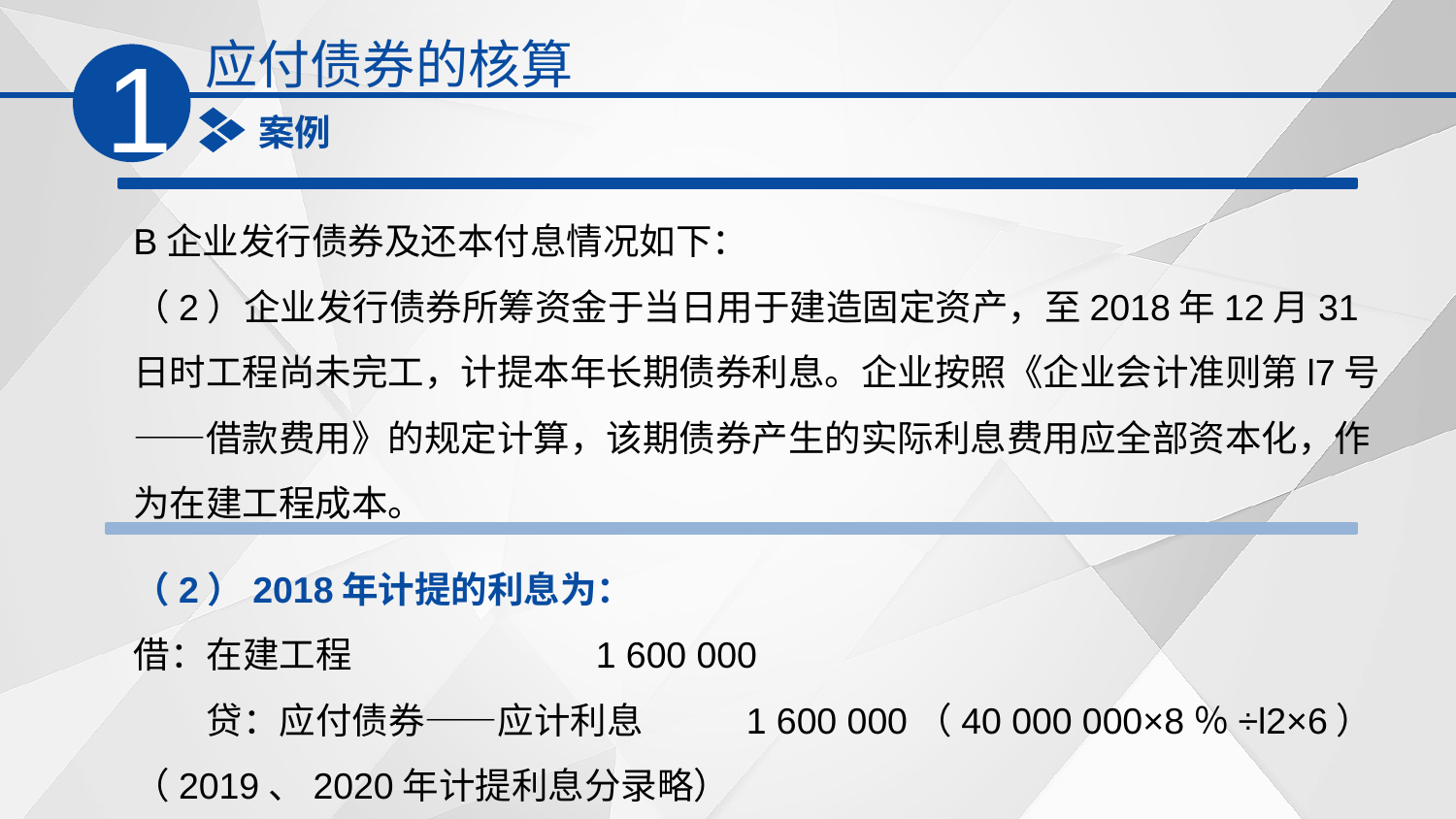

应付债券的核算
1

案例

B企业发行债券及还本付息情况如下：
（2）企业发行债券所筹资金于当日用于建造固定资产，至2018年12月31日时工程尚未完工，计提本年长期债券利息。企业按照《企业会计准则第l7号——借款费用》的规定计算，该期债券产生的实际利息费用应全部资本化，作为在建工程成本。

（2）2018年计提的利息为：
借：在建工程　　　　　　  1 600 000
　　贷：应付债券——应计利息　       1 600 000（40 000 000×8％÷l2×6）
（2019、2020年计提利息分录略）